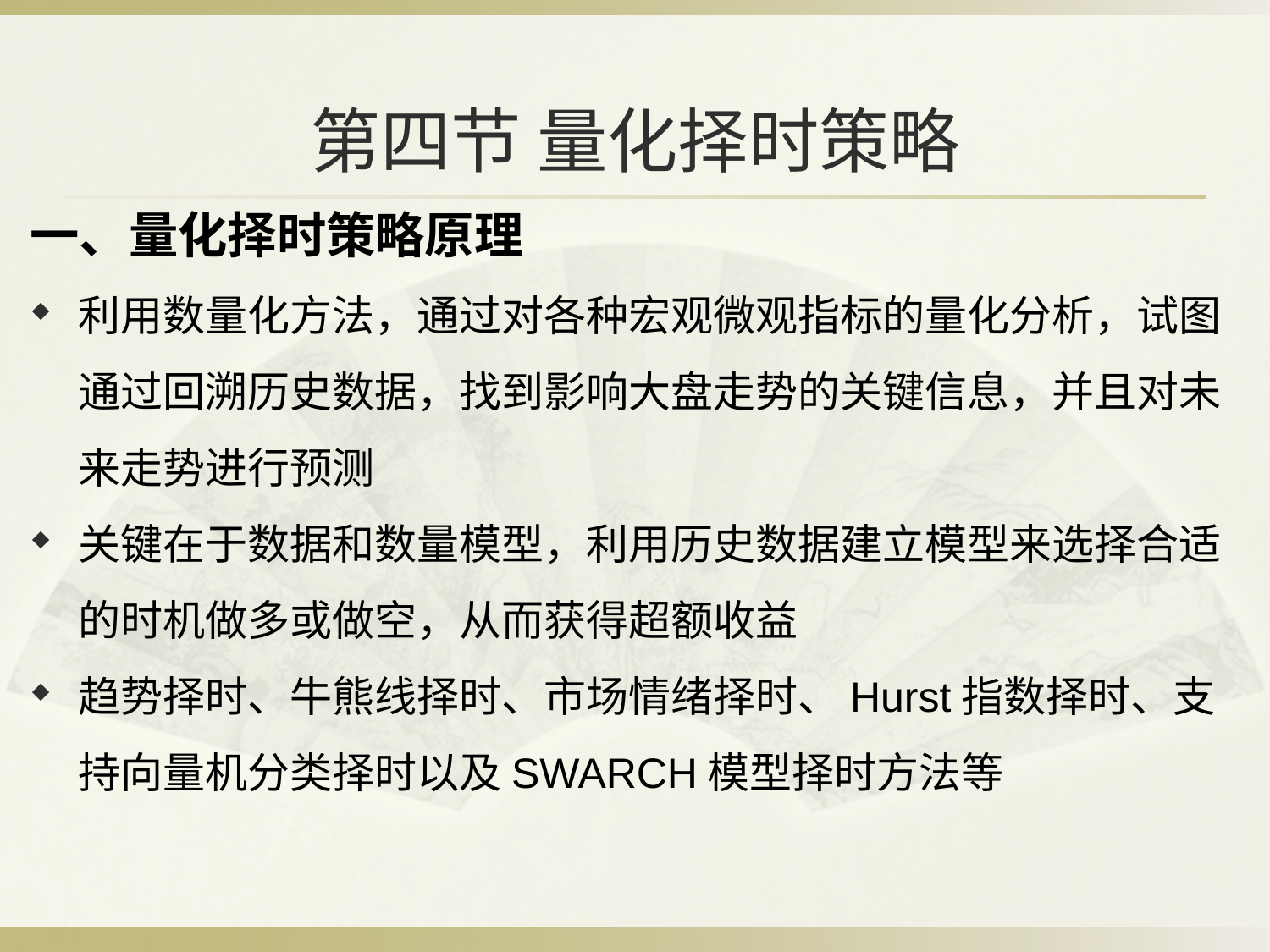

# 第四节 量化择时策略
一、量化择时策略原理
利用数量化方法，通过对各种宏观微观指标的量化分析，试图通过回溯历史数据，找到影响大盘走势的关键信息，并且对未来走势进行预测
关键在于数据和数量模型，利用历史数据建立模型来选择合适的时机做多或做空，从而获得超额收益
趋势择时、牛熊线择时、市场情绪择时、Hurst指数择时、支持向量机分类择时以及SWARCH模型择时方法等